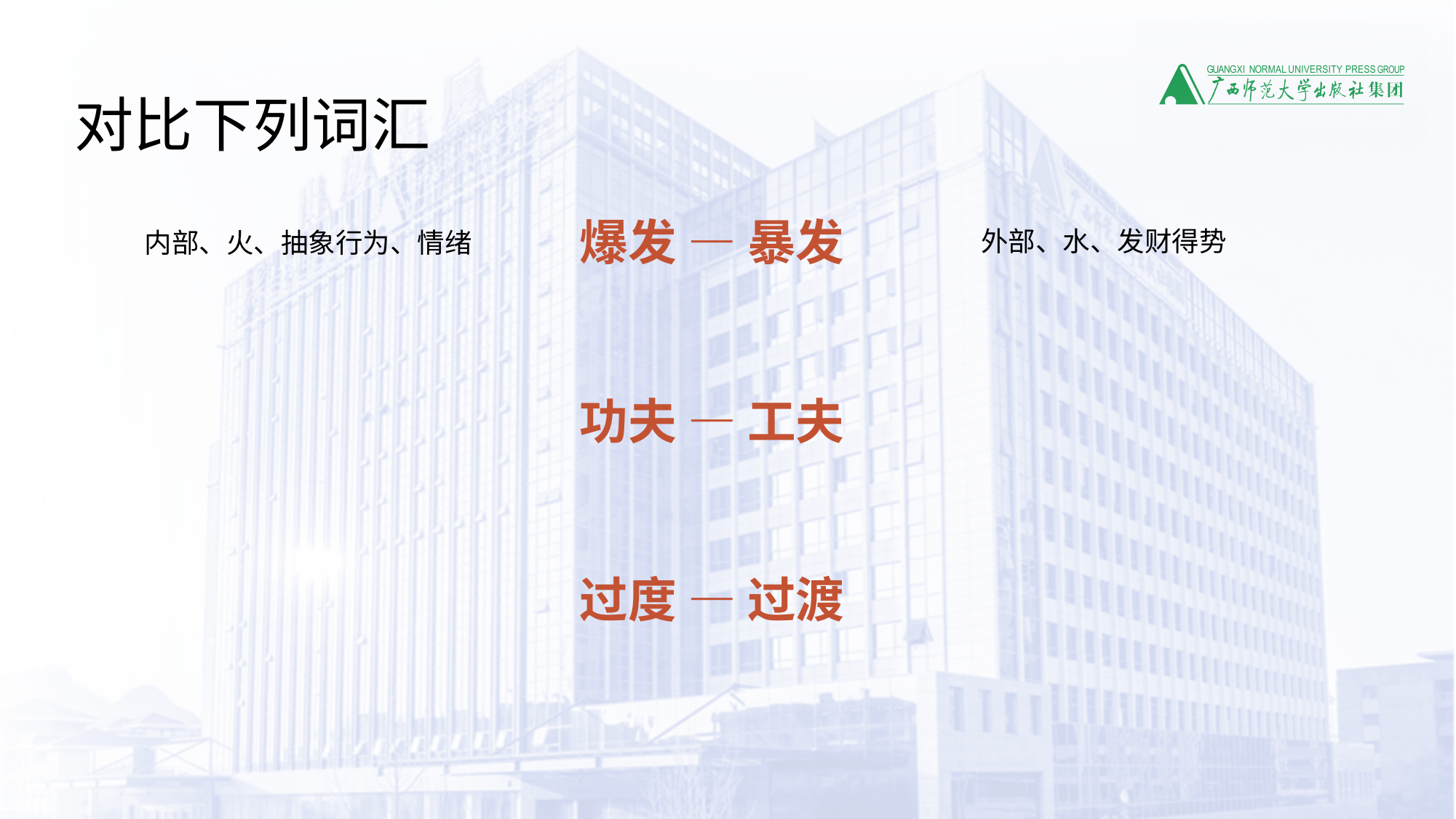

对比下列词汇
爆发 — 暴发
功夫 — 工夫
过度 — 过渡
外部、水、发财得势
内部、火、抽象行为、情绪